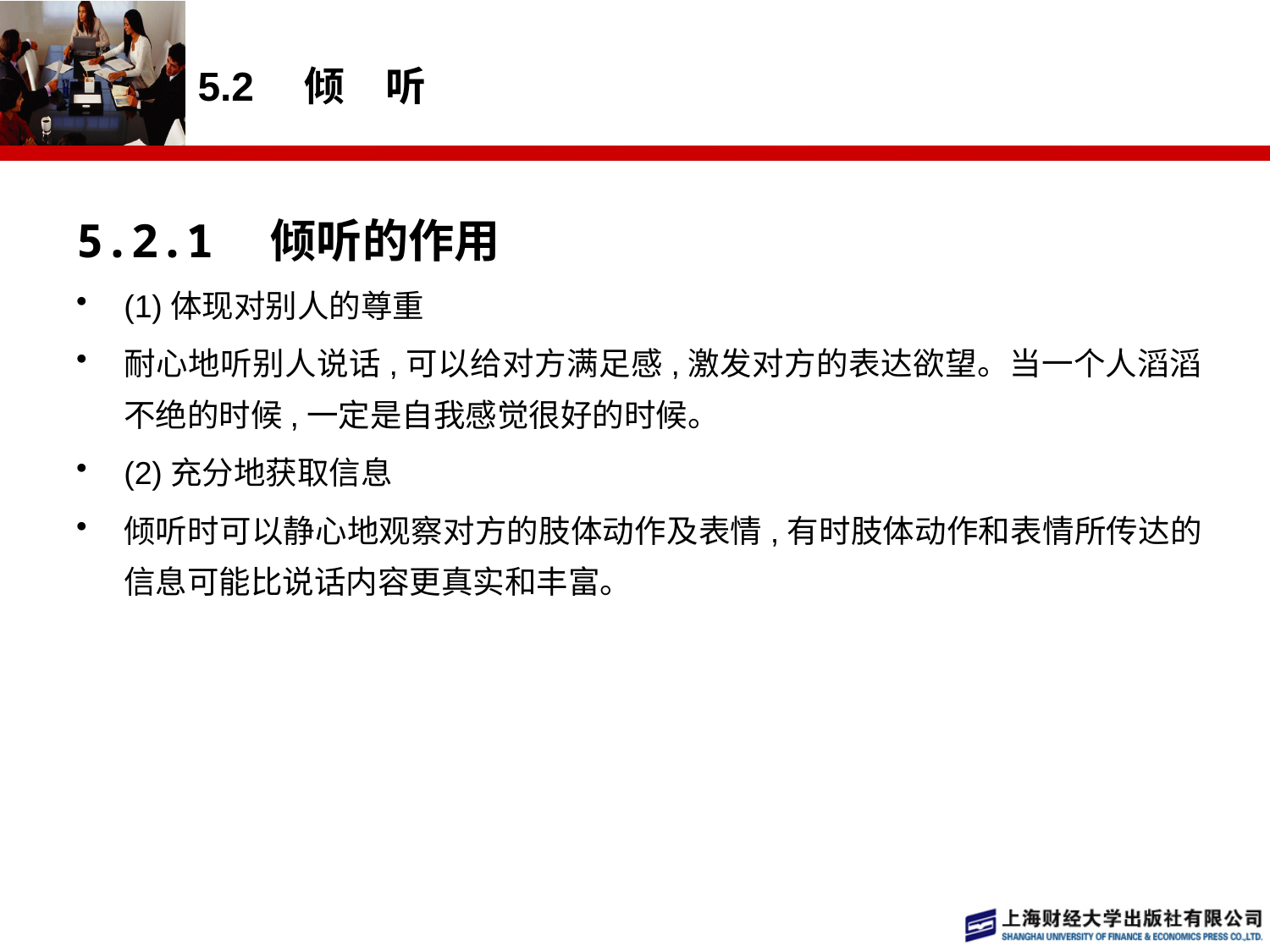

# 5.2　倾　听
5.2.1　倾听的作用
(1)体现对别人的尊重
耐心地听别人说话,可以给对方满足感,激发对方的表达欲望。当一个人滔滔不绝的时候,一定是自我感觉很好的时候。
(2)充分地获取信息
倾听时可以静心地观察对方的肢体动作及表情,有时肢体动作和表情所传达的信息可能比说话内容更真实和丰富。